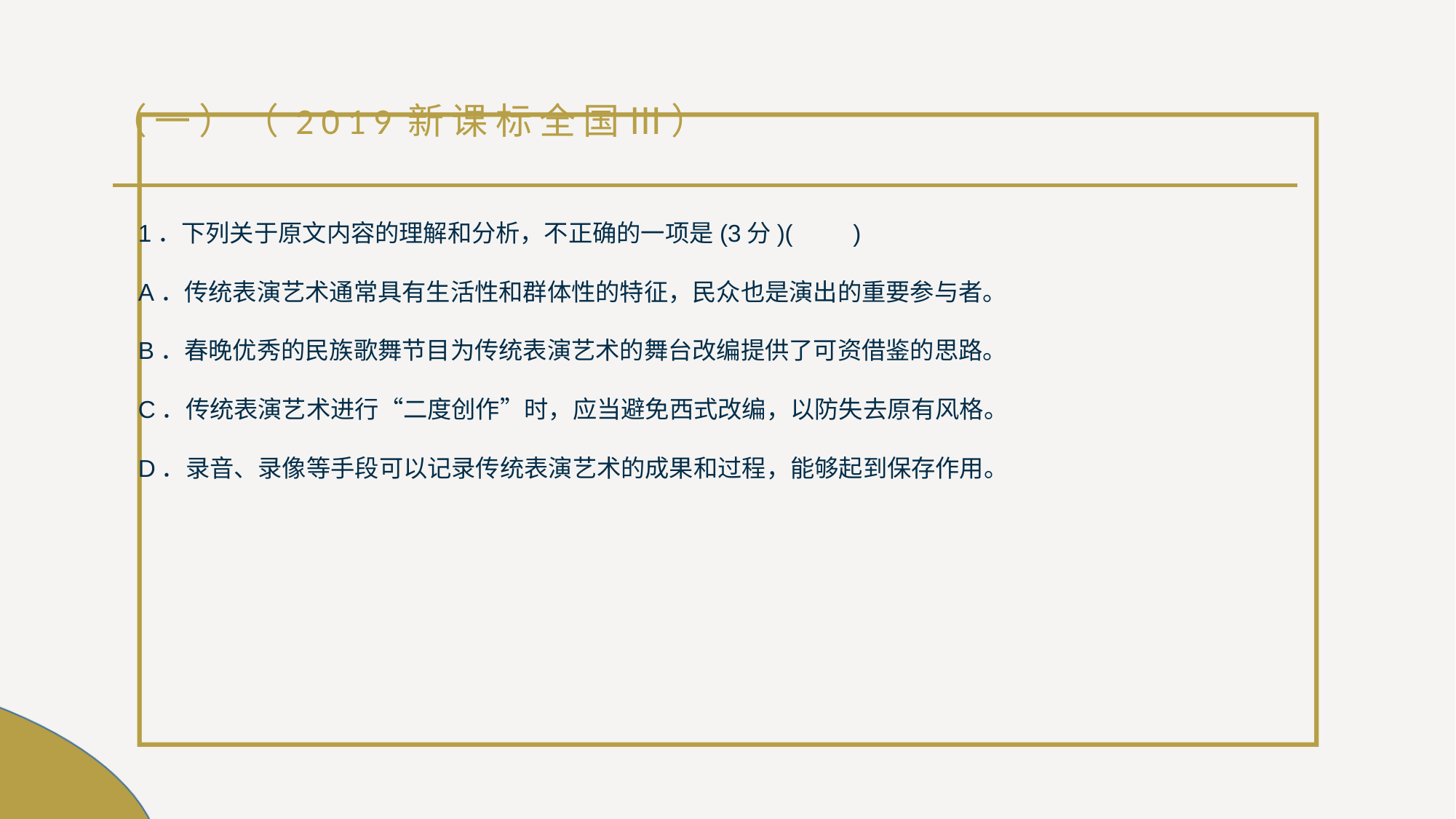

# （一）（2019新课标全国Ⅲ）
1．下列关于原文内容的理解和分析，不正确的一项是(3分)(　　)
A．传统表演艺术通常具有生活性和群体性的特征，民众也是演出的重要参与者。
B．春晚优秀的民族歌舞节目为传统表演艺术的舞台改编提供了可资借鉴的思路。
C．传统表演艺术进行“二度创作”时，应当避免西式改编，以防失去原有风格。
D．录音、录像等手段可以记录传统表演艺术的成果和过程，能够起到保存作用。